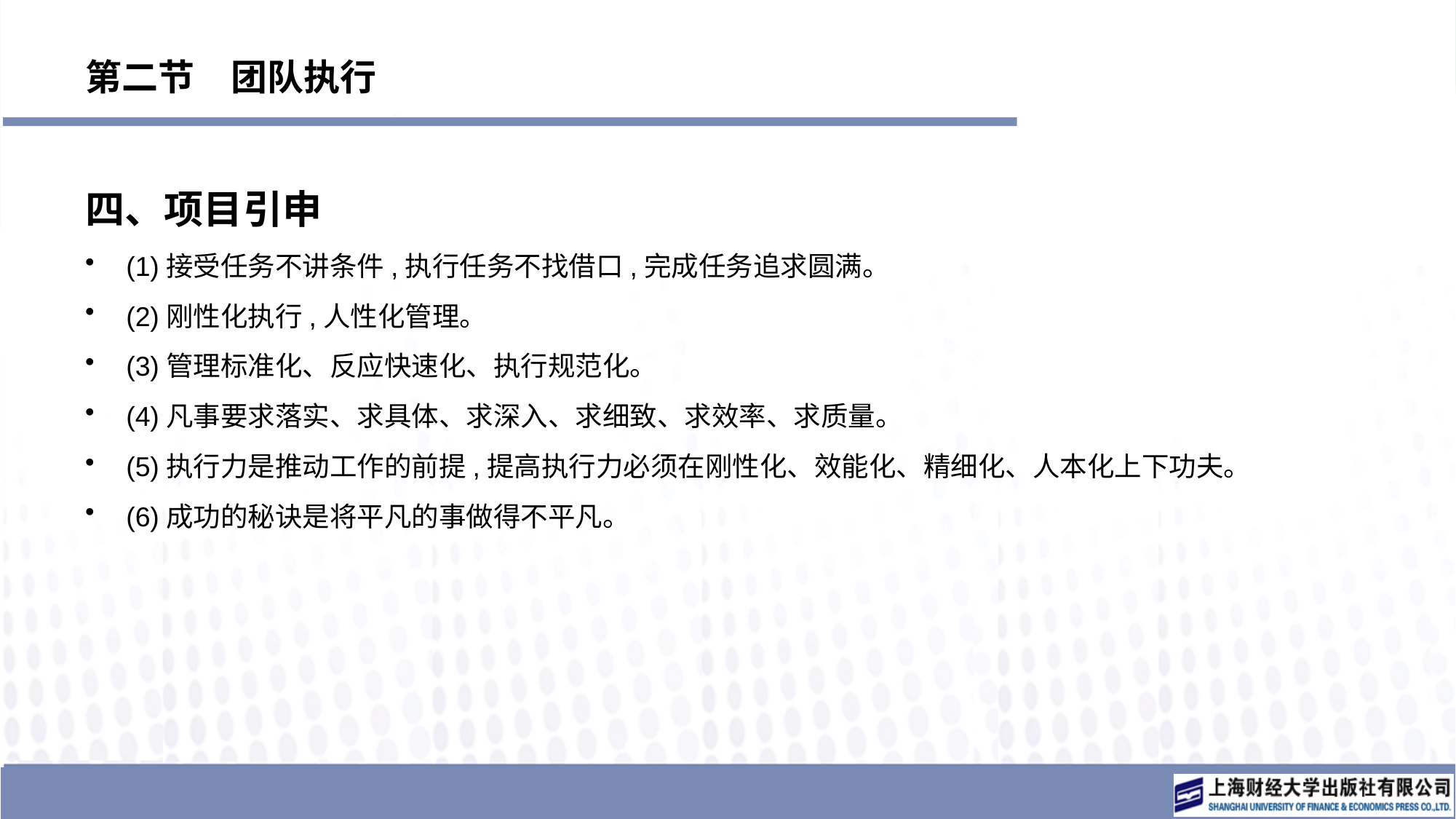

# 第二节　团队执行
四、项目引申
(1)接受任务不讲条件,执行任务不找借口,完成任务追求圆满。
(2)刚性化执行,人性化管理。
(3)管理标准化、反应快速化、执行规范化。
(4)凡事要求落实、求具体、求深入、求细致、求效率、求质量。
(5)执行力是推动工作的前提,提高执行力必须在刚性化、效能化、精细化、人本化上下功夫。
(6)成功的秘诀是将平凡的事做得不平凡。